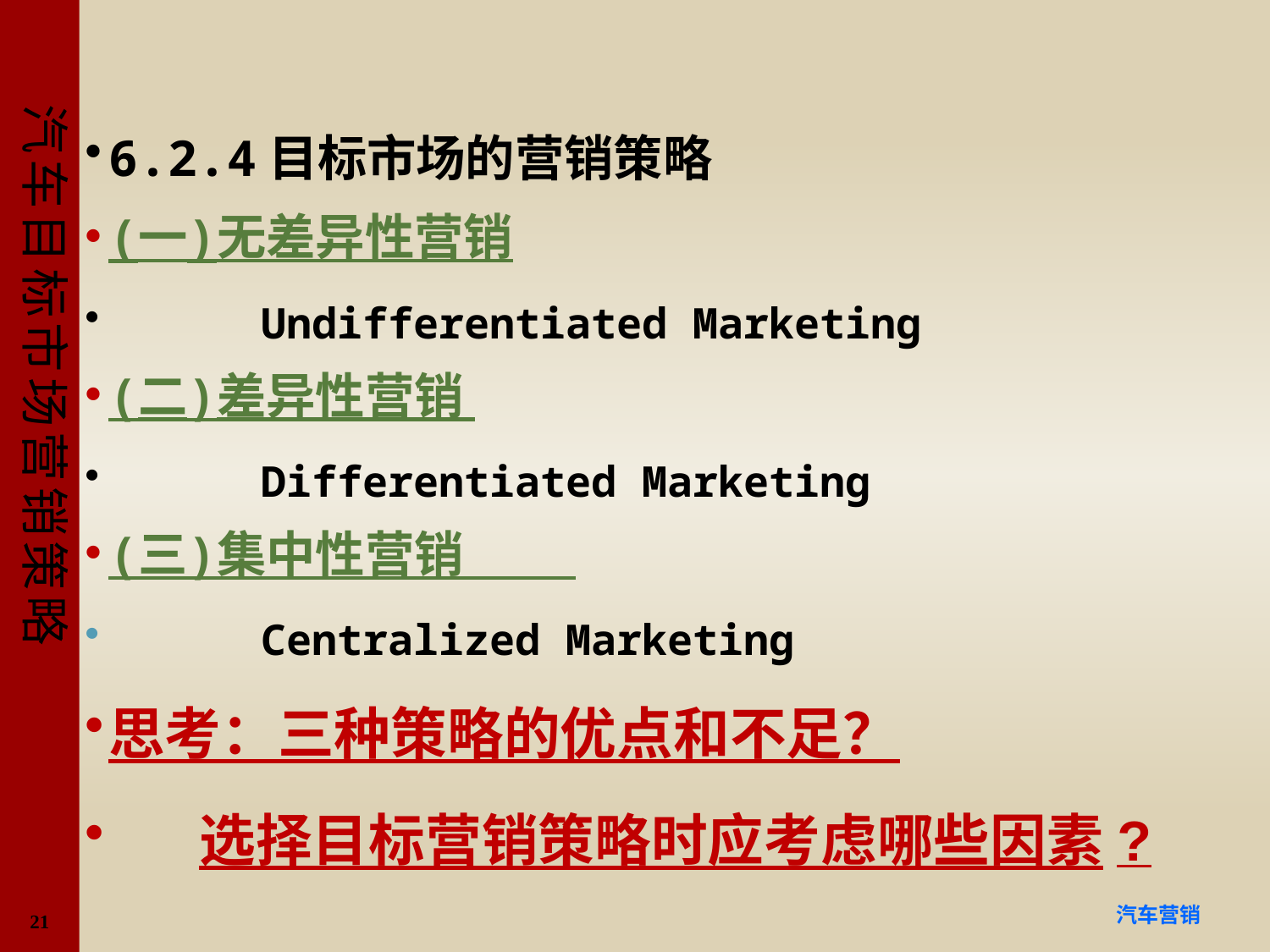

#
6.2.4目标市场的营销策略
(一)无差异性营销
      Undifferentiated Marketing
(二)差异性营销
      Differentiated Marketing
(三)集中性营销
      Centralized Marketing
思考：三种策略的优点和不足？
      选择目标营销策略时应考虑哪些因素?

21